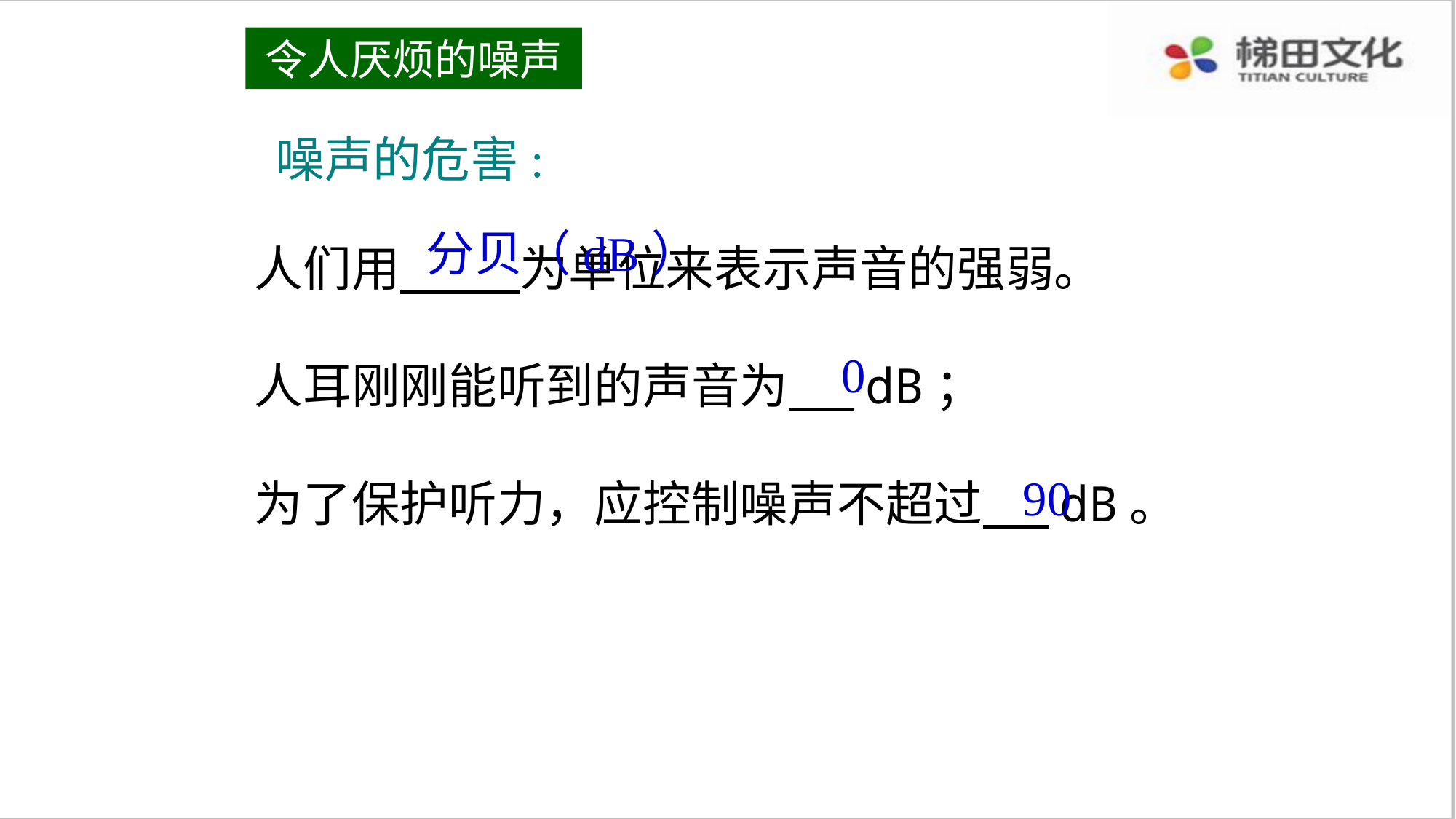

令人厌烦的噪声
噪声的危害:
人们用           为单位来表示声音的强弱。
人耳刚刚能听到的声音为      dB；
为了保护听力，应控制噪声不超过      dB。
分贝（dB）
0
90